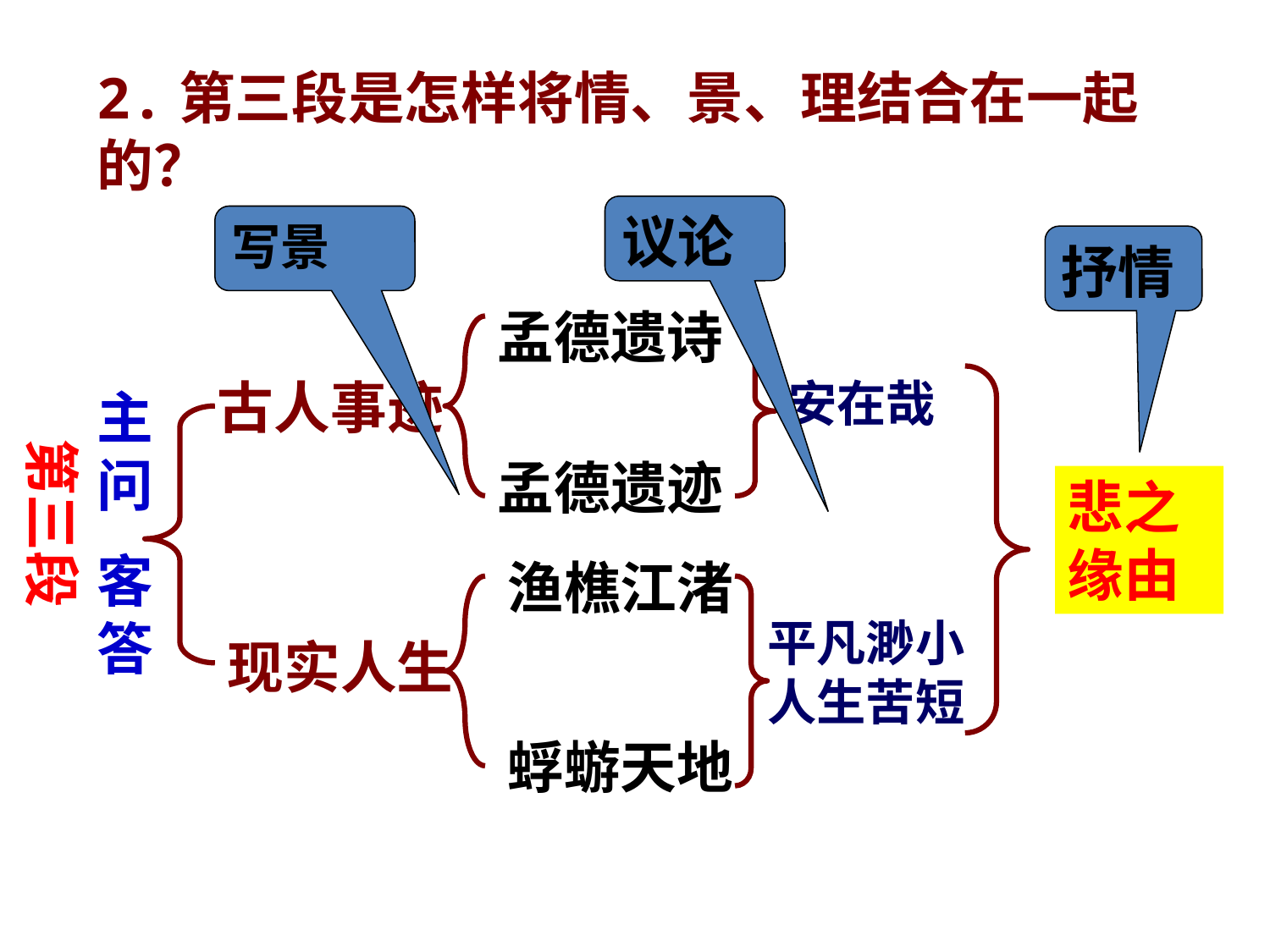

2.第三段是怎样将情、景、理结合在一起的？
议论
写景
抒情
孟德遗诗

古人事迹
安在哉

主问
客答

第三段
孟德遗迹
悲之缘由
渔樵江渚

平凡渺小人生苦短
现实人生
蜉蝣天地